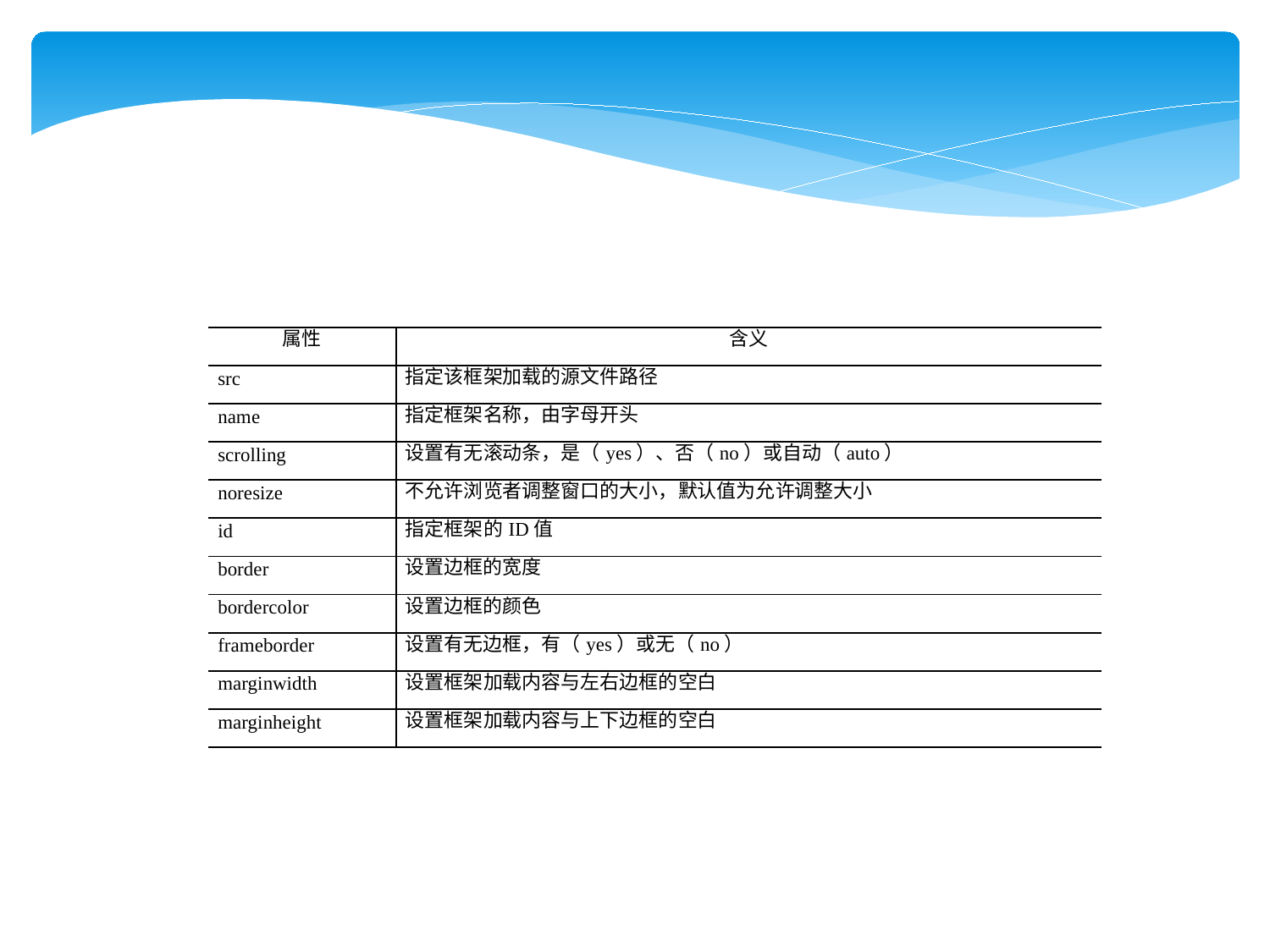

| 属性 | 含义 |
| --- | --- |
| src | 指定该框架加载的源文件路径 |
| name | 指定框架名称，由字母开头 |
| scrolling | 设置有无滚动条，是（yes）、否（no）或自动（auto） |
| noresize | 不允许浏览者调整窗口的大小，默认值为允许调整大小 |
| id | 指定框架的ID值 |
| border | 设置边框的宽度 |
| bordercolor | 设置边框的颜色 |
| frameborder | 设置有无边框，有（yes）或无（no） |
| marginwidth | 设置框架加载内容与左右边框的空白 |
| marginheight | 设置框架加载内容与上下边框的空白 |